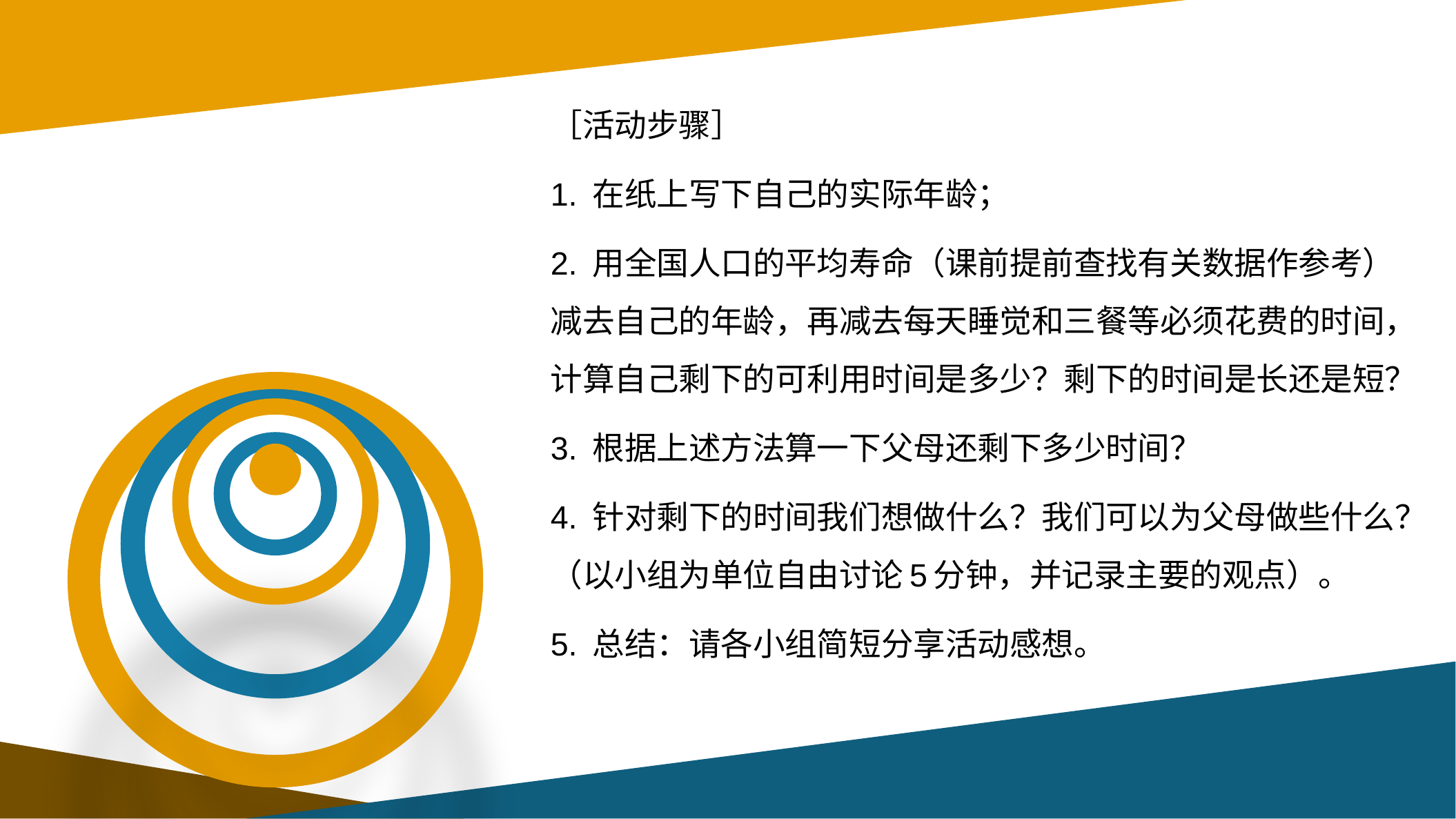

［活动步骤］
1. 在纸上写下自己的实际年龄；
2. 用全国人口的平均寿命（课前提前查找有关数据作参考）减去自己的年龄，再减去每天睡觉和三餐等必须花费的时间，计算自己剩下的可利用时间是多少？剩下的时间是长还是短？
3. 根据上述方法算一下父母还剩下多少时间？
4. 针对剩下的时间我们想做什么？我们可以为父母做些什么？（以小组为单位自由讨论5分钟，并记录主要的观点）。
5. 总结：请各小组简短分享活动感想。